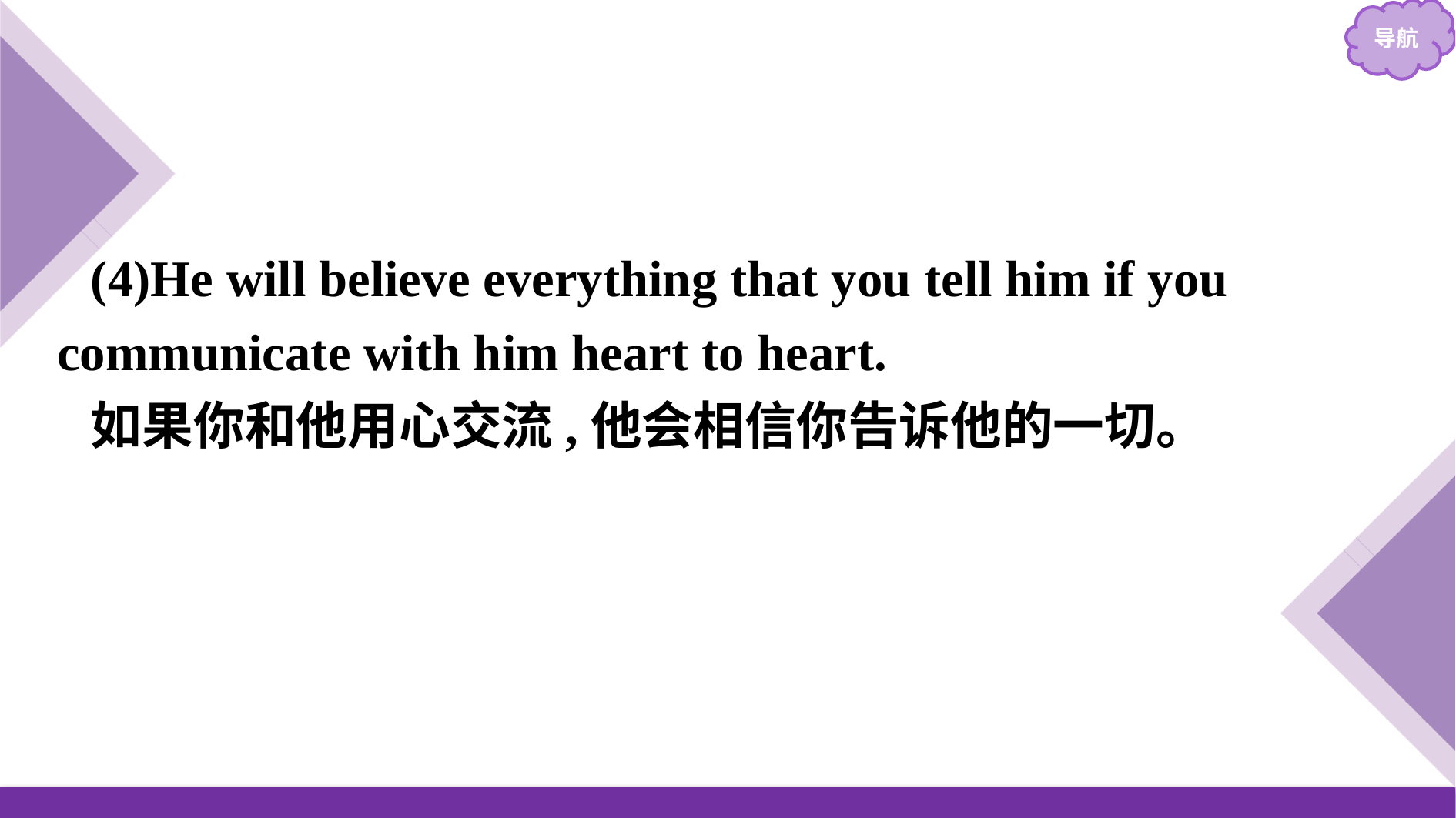

(4)He will believe everything that you tell him if you communicate with him heart to heart.
如果你和他用心交流,他会相信你告诉他的一切。